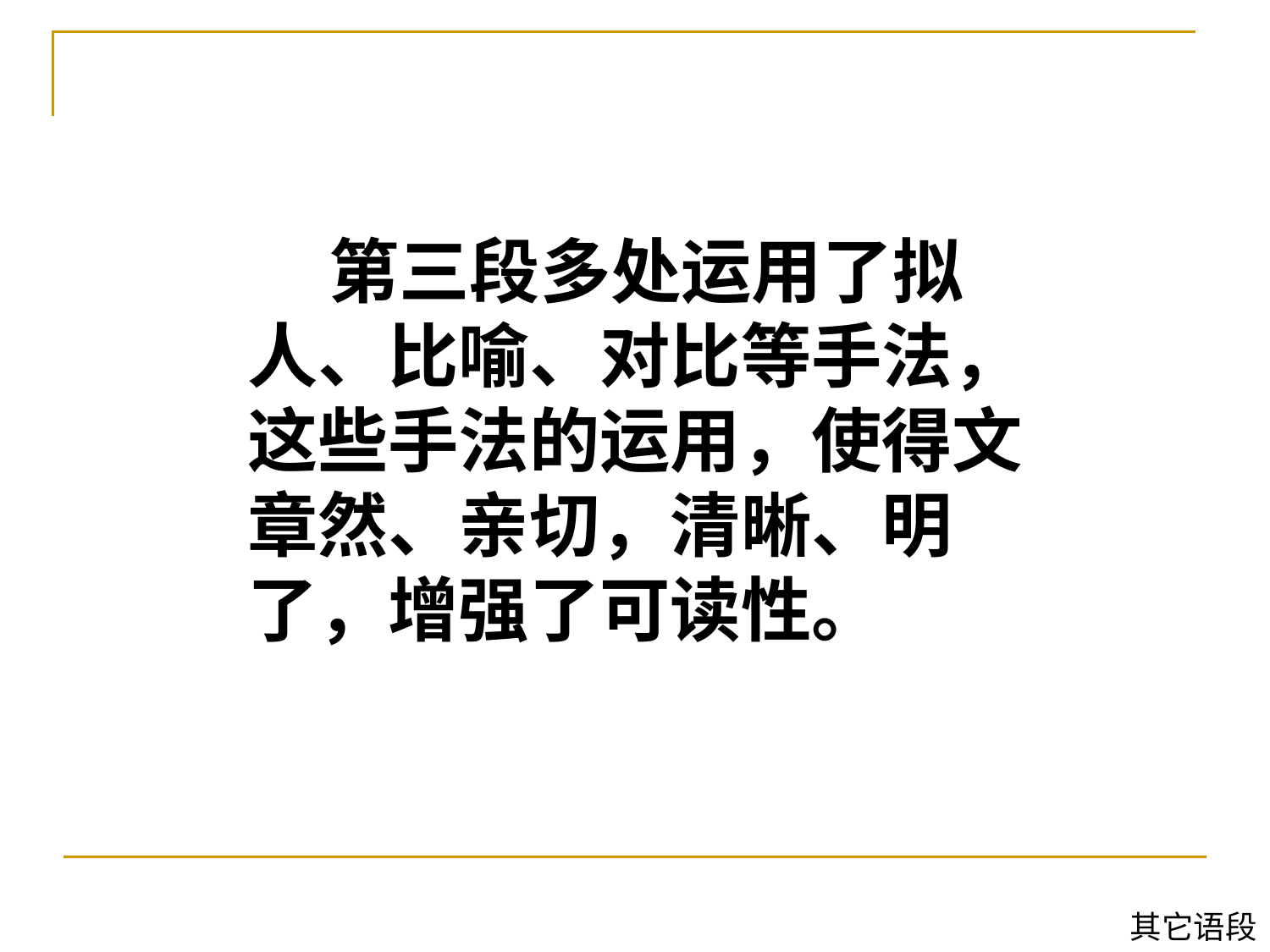

第三段多处运用了拟人、比喻、对比等手法，这些手法的运用，使得文章然、亲切，清晰、明了，增强了可读性。
其它语段